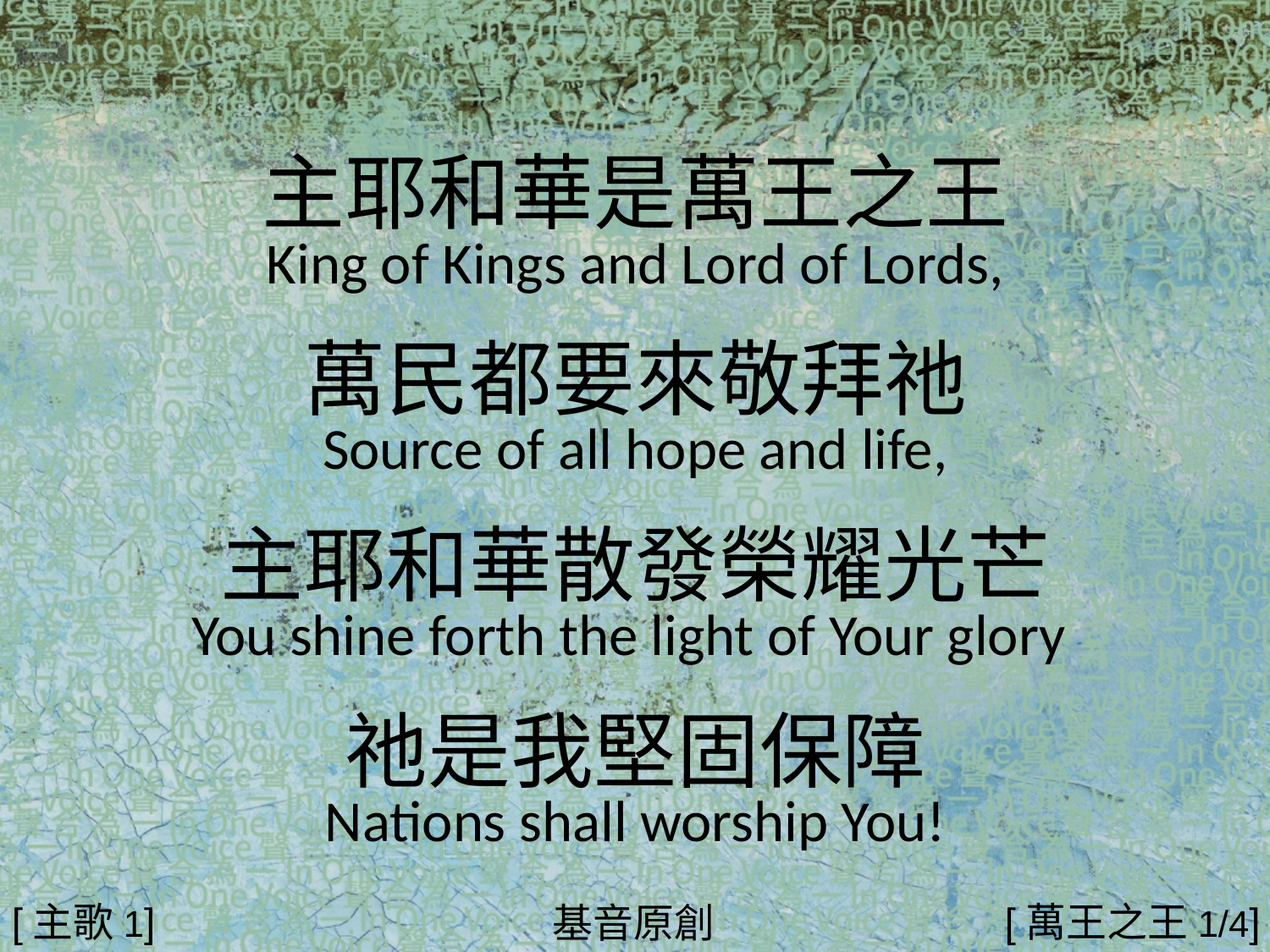

主耶和華是萬王之王
King of Kings and Lord of Lords,

萬民都要來敬拜祂
Source of all hope and life,

主耶和華散發榮耀光芒
You shine forth the light of Your glory

祂是我堅固保障
Nations shall worship You!

#

[主歌1]
[萬王之王1/4]
基音原創